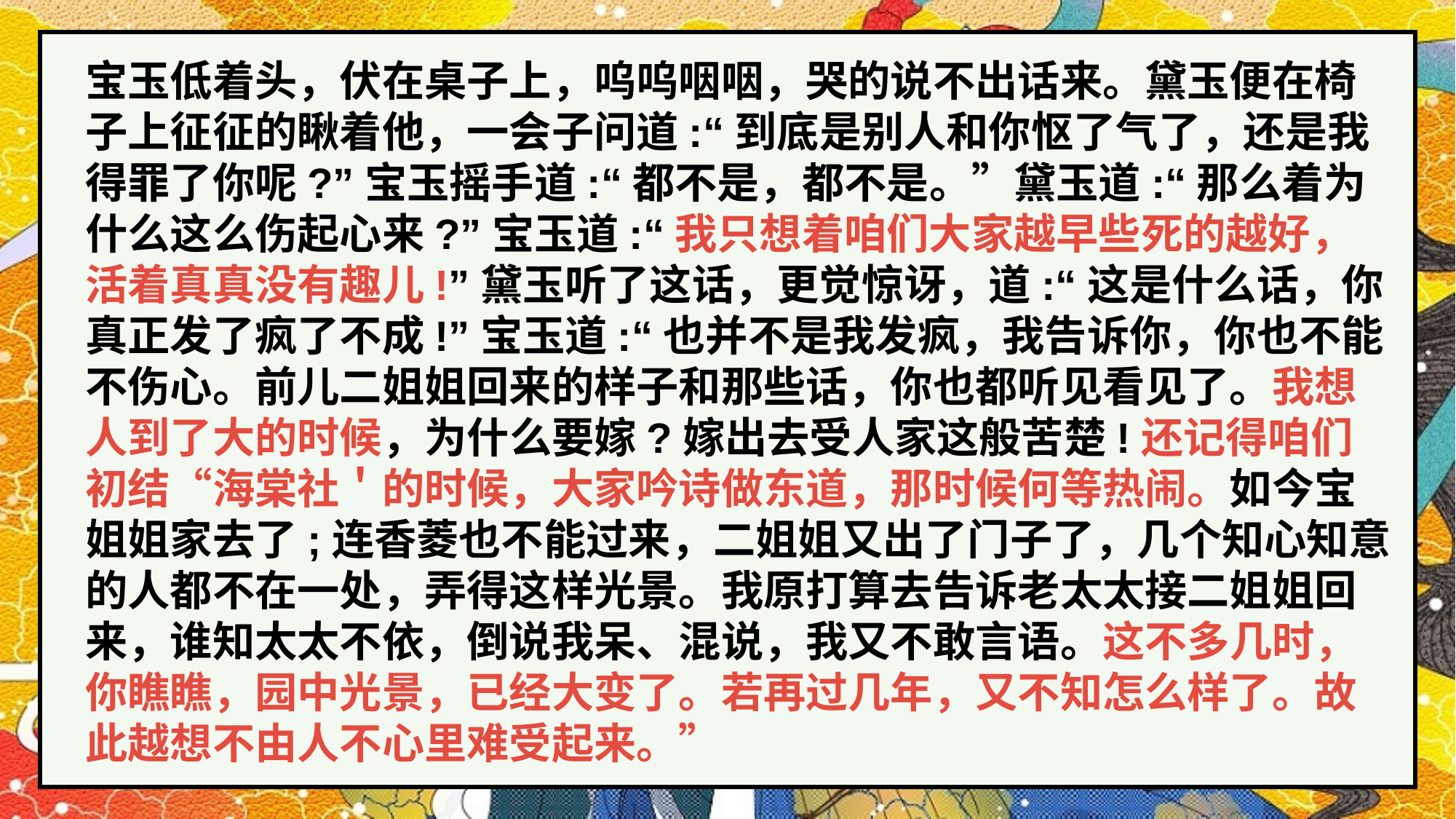

宝玉低着头，伏在桌子上，呜呜咽咽，哭的说不出话来。黛玉便在椅子上征征的瞅着他，一会子问道:“到底是别人和你怄了气了，还是我得罪了你呢?”宝玉摇手道:“都不是，都不是。”黛玉道:“那么着为什么这么伤起心来?”宝玉道:“我只想着咱们大家越早些死的越好，活着真真没有趣儿!”黛玉听了这话，更觉惊讶，道:“这是什么话，你真正发了疯了不成!”宝玉道:“也并不是我发疯，我告诉你，你也不能不伤心。前儿二姐姐回来的样子和那些话，你也都听见看见了。我想人到了大的时候，为什么要嫁?嫁出去受人家这般苦楚!还记得咱们初结“海棠社＇的时候，大家吟诗做东道，那时候何等热闹。如今宝姐姐家去了;连香菱也不能过来，二姐姐又出了门子了，几个知心知意的人都不在一处，弄得这样光景。我原打算去告诉老太太接二姐姐回来，谁知太太不依，倒说我呆、混说，我又不敢言语。这不多几时，你瞧瞧，园中光景，已经大变了。若再过几年，又不知怎么样了。故此越想不由人不心里难受起来。”